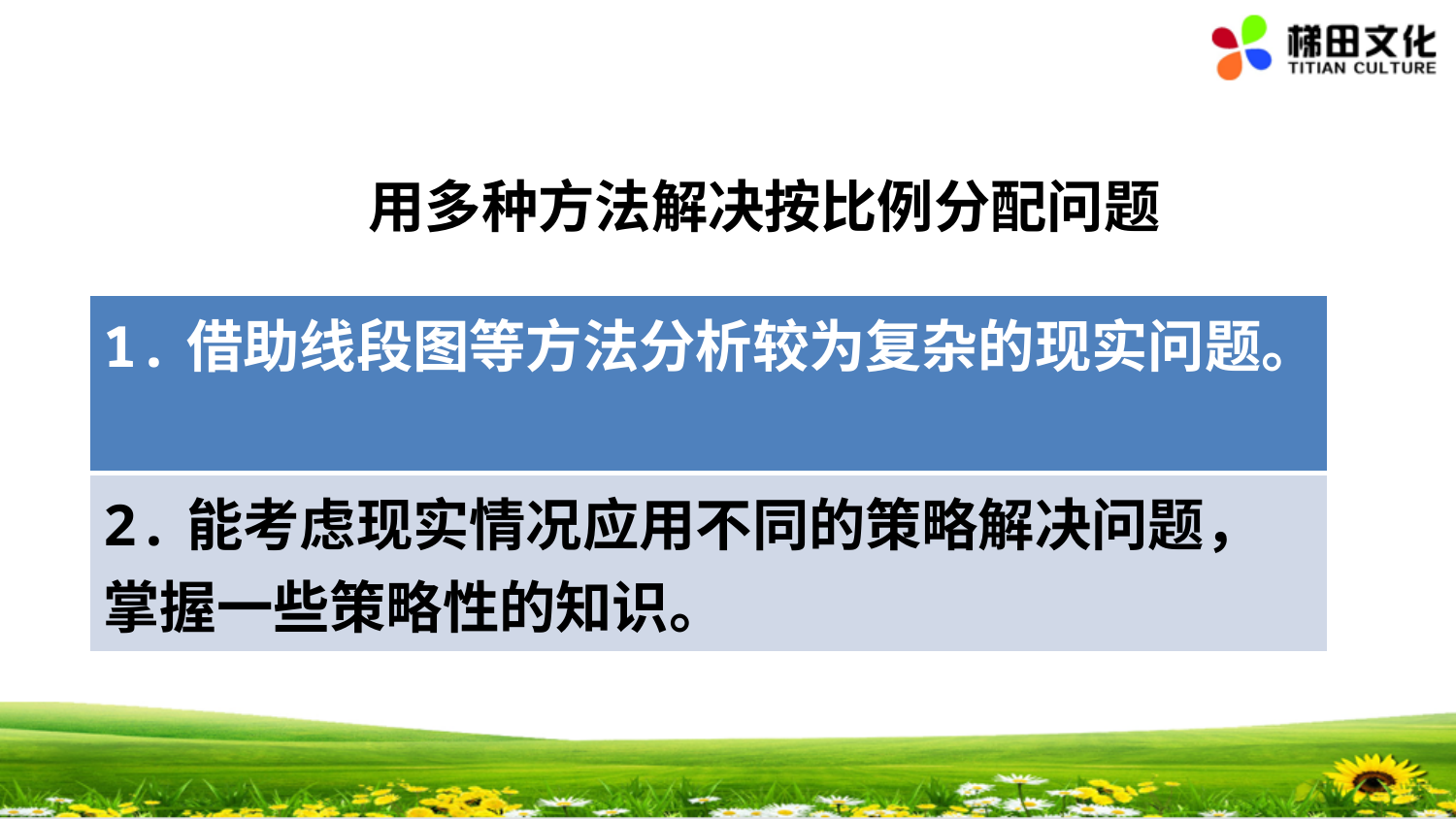

用多种方法解决按比例分配问题
| 1.借助线段图等方法分析较为复杂的现实问题。 |
| --- |
| 2.能考虑现实情况应用不同的策略解决问题，掌握一些策略性的知识。 |